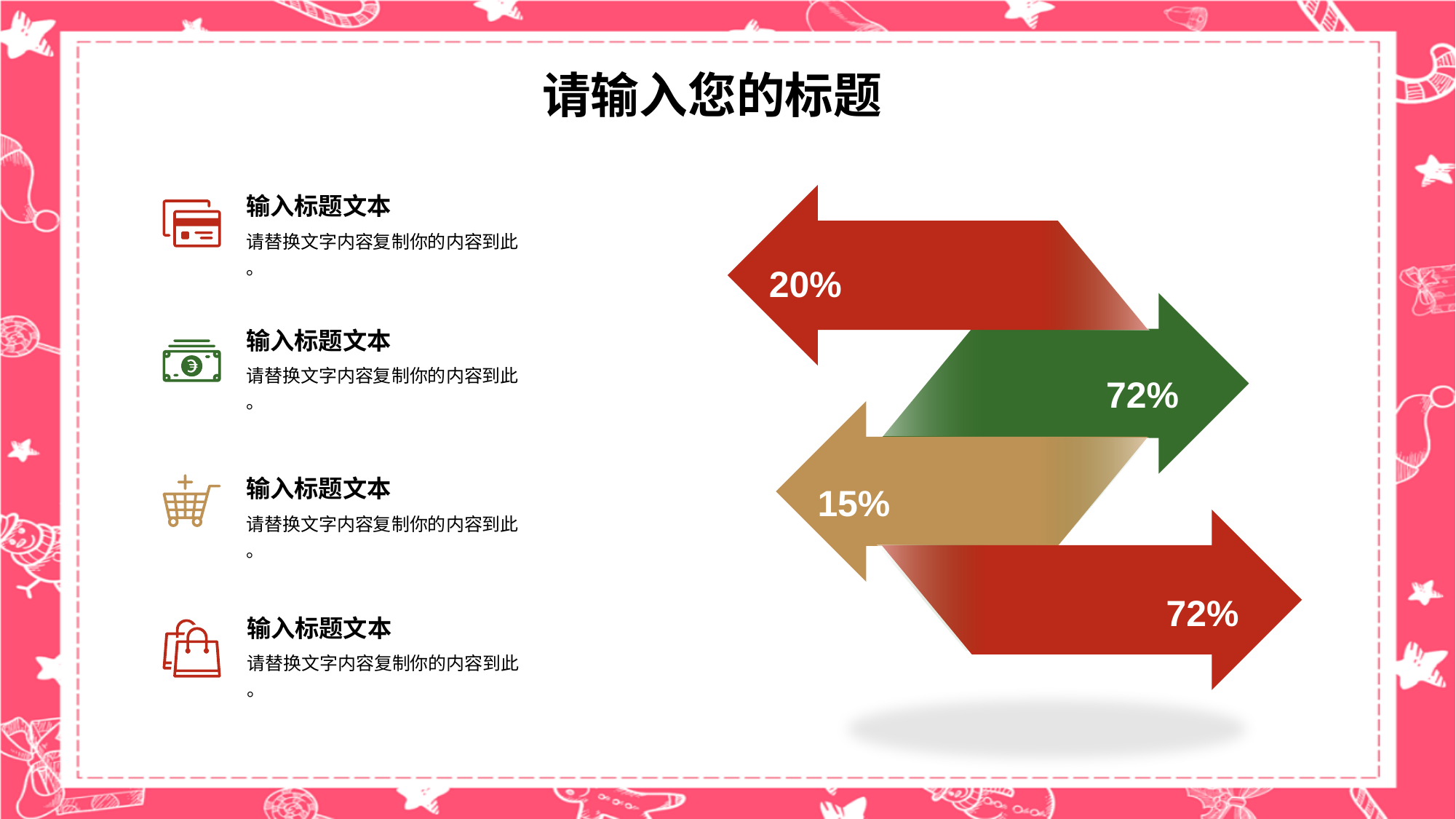

请输入您的标题

20%

72%

15%

72%
输入标题文本

请替换文字内容复制你的内容到此
。
输入标题文本

请替换文字内容复制你的内容到此
。
输入标题文本

请替换文字内容复制你的内容到此
。
输入标题文本

请替换文字内容复制你的内容到此
。